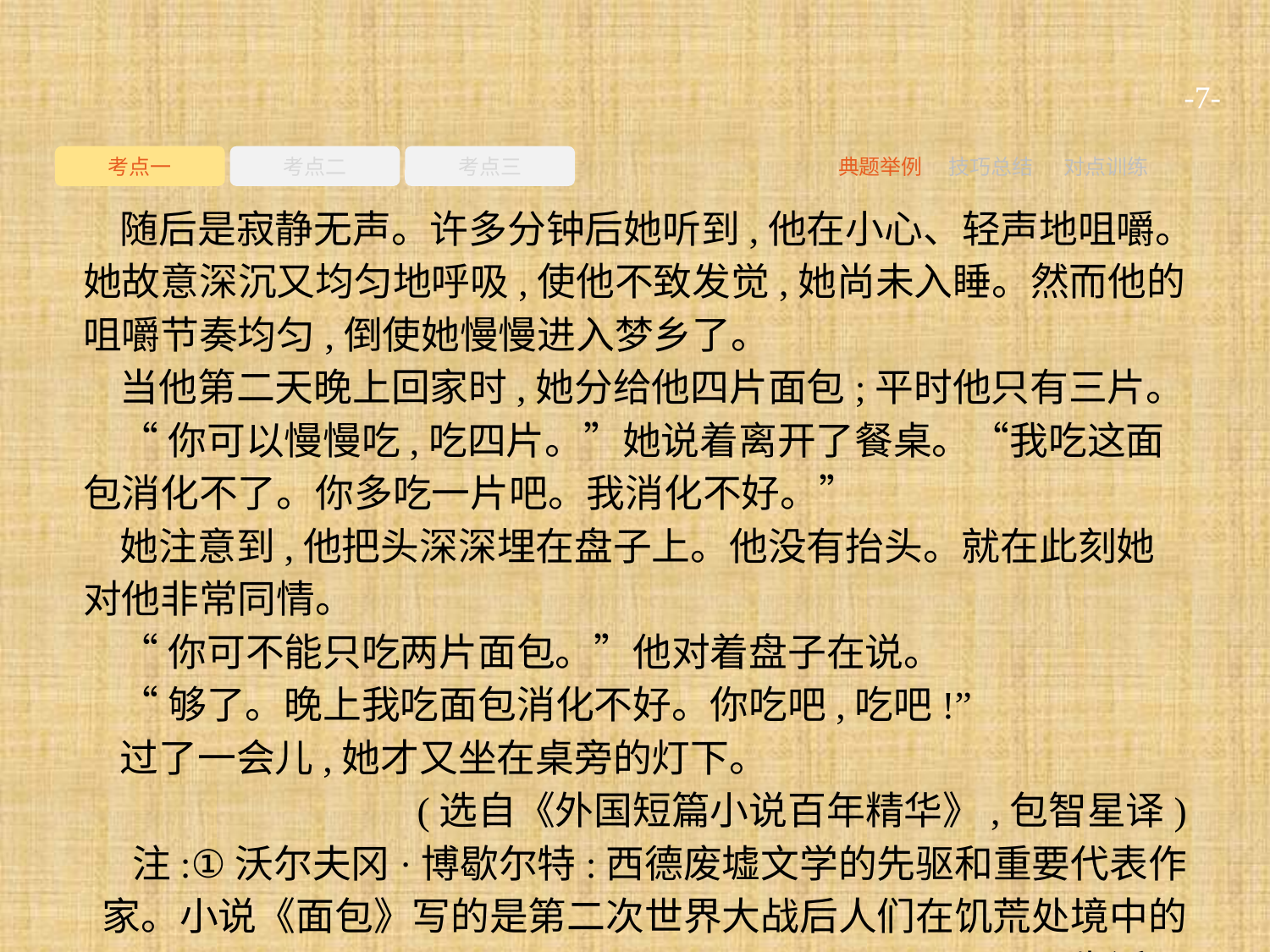

-7-
考点一
考点二
考点三
典题举例
技巧总结
对点训练
随后是寂静无声。许多分钟后她听到,他在小心、轻声地咀嚼。她故意深沉又均匀地呼吸,使他不致发觉,她尚未入睡。然而他的咀嚼节奏均匀,倒使她慢慢进入梦乡了。
当他第二天晚上回家时,她分给他四片面包;平时他只有三片。
“你可以慢慢吃,吃四片。”她说着离开了餐桌。“我吃这面包消化不了。你多吃一片吧。我消化不好。”
她注意到,他把头深深埋在盘子上。他没有抬头。就在此刻她对他非常同情。
“你可不能只吃两片面包。”他对着盘子在说。
“够了。晚上我吃面包消化不好。你吃吧,吃吧!”
过了一会儿,她才又坐在桌旁的灯下。
(选自《外国短篇小说百年精华》,包智星译)
注:①沃尔夫冈·博歇尔特:西德废墟文学的先驱和重要代表作家。小说《面包》写的是第二次世界大战后人们在饥荒处境中的生活。